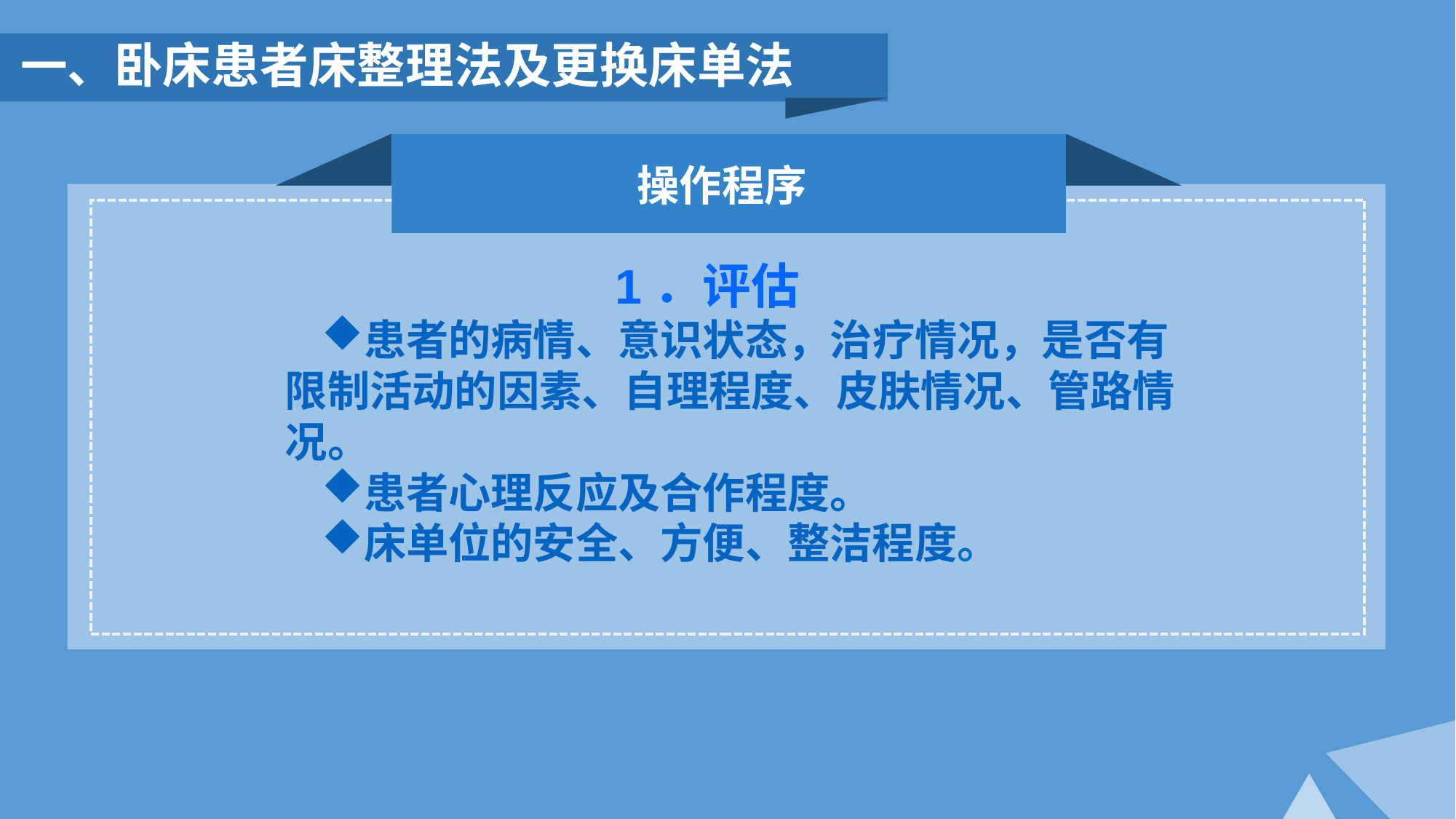

一、卧床患者床整理法及更换床单法

操作程序

1．评估
患者的病情、意识状态，治疗情况，是否有限制活动的因素、自理程度、皮肤情况、管路情况。
患者心理反应及合作程度。
床单位的安全、方便、整洁程度。